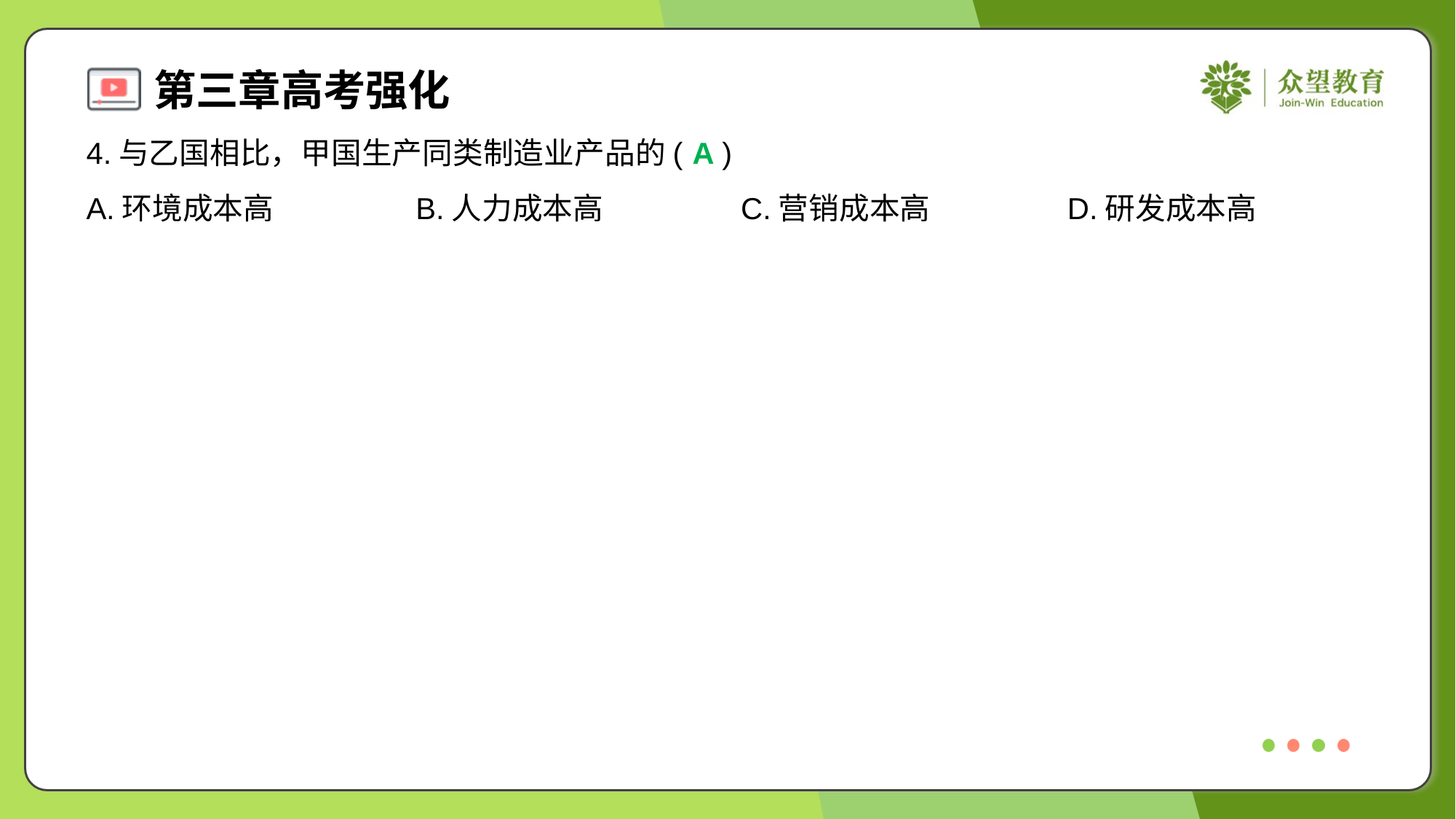

4.与乙国相比，甲国生产同类制造业产品的(     )
A
A.环境成本高	B.人力成本高	C.营销成本高	D.研发成本高